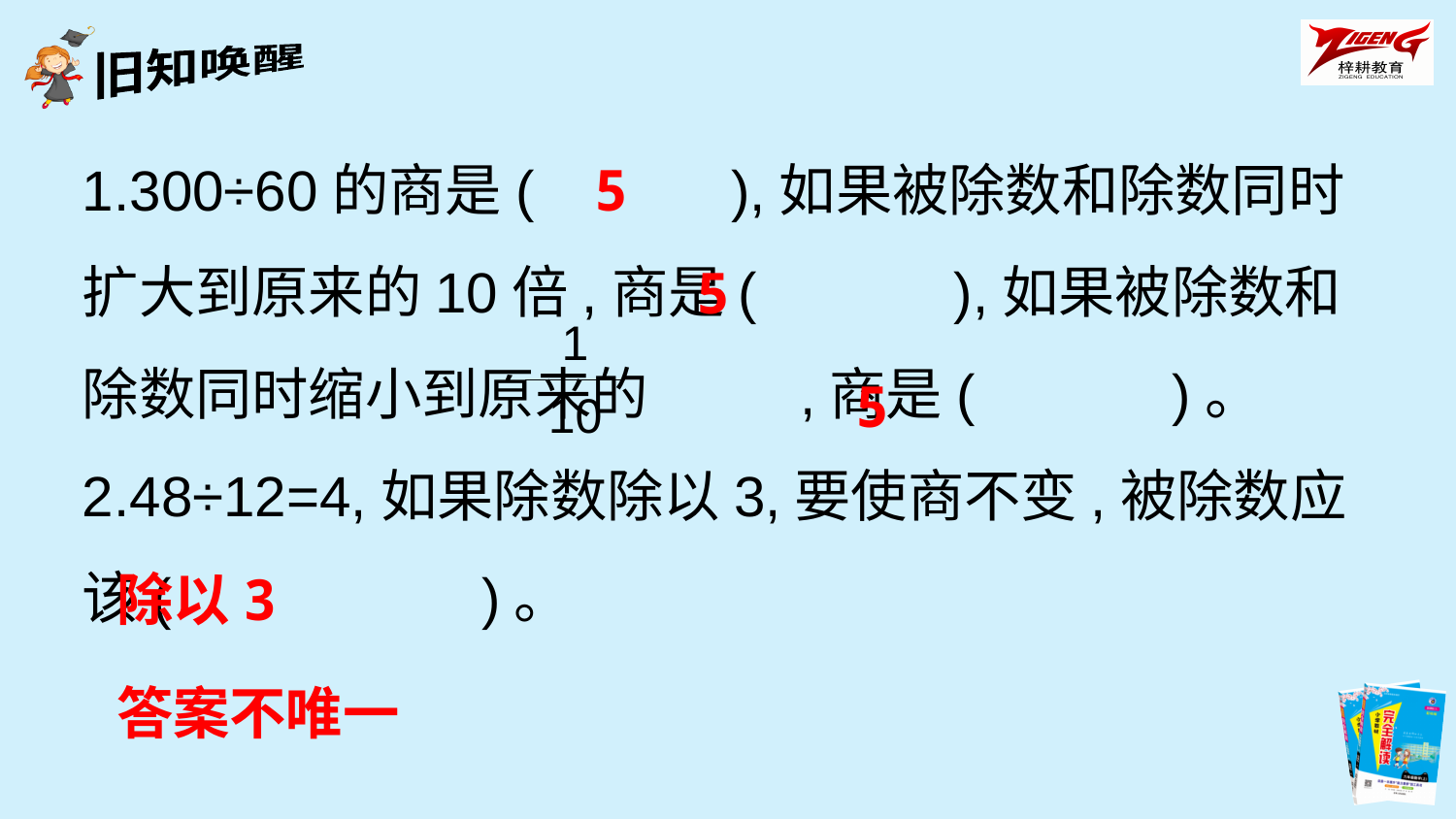

1.300÷60的商是(　　　),如果被除数和除数同时扩大到原来的10倍,商是(　　　),如果被除数和除数同时缩小到原来的           ,商是(　　　)。
2.48÷12=4,如果除数除以3,要使商不变,被除数应该(　　　　　)。
5
5
| 1 |
| --- |
| 10 |
5
除以3
答案不唯一